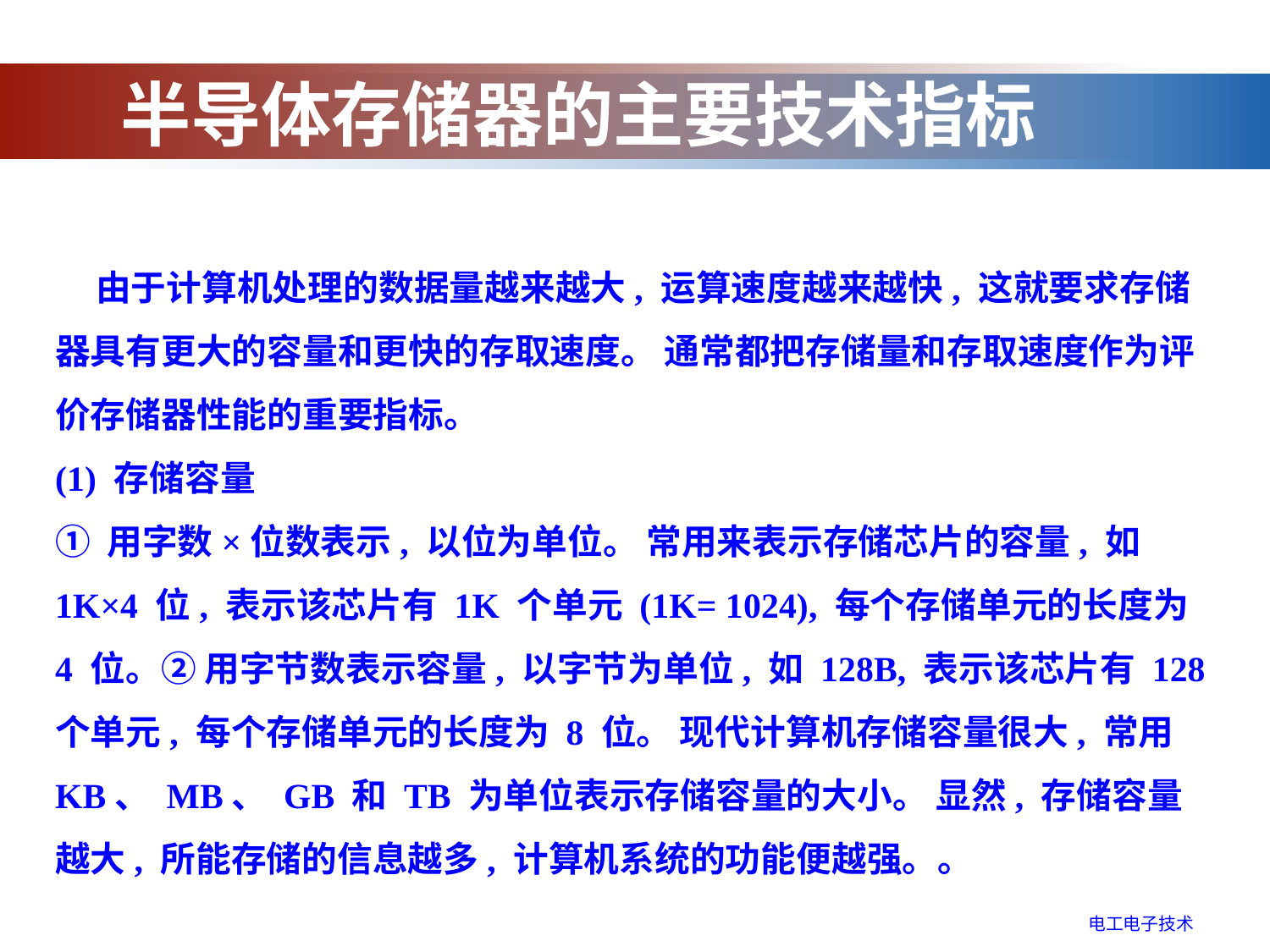

半导体存储器的主要技术指标
    由于计算机处理的数据量越来越大, 运算速度越来越快, 这就要求存储器具有更大的容量和更快的存取速度。 通常都把存储量和存取速度作为评价存储器性能的重要指标。
(1) 存储容量
① 用字数×位数表示, 以位为单位。 常用来表示存储芯片的容量, 如 1K×4 位, 表示该芯片有 1K 个单元 (1K= 1024), 每个存储单元的长度为 4 位。② 用字节数表示容量, 以字节为单位, 如 128B, 表示该芯片有 128 个单元, 每个存储单元的长度为 8 位。 现代计算机存储容量很大, 常用 KB、 MB、 GB 和 TB 为单位表示存储容量的大小。 显然, 存储容量越大, 所能存储的信息越多, 计算机系统的功能便越强。。
电工电子技术